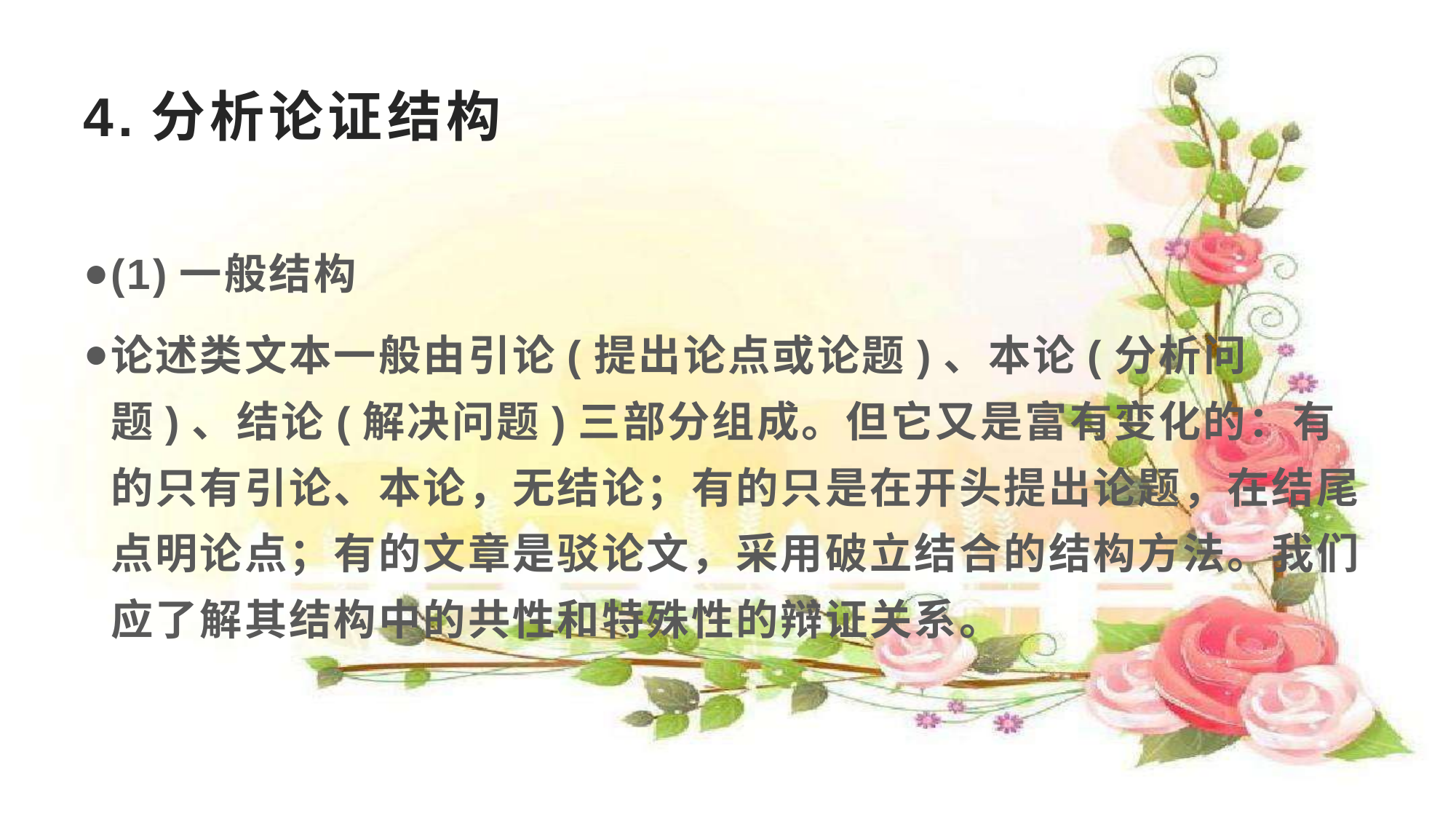

# 4.分析论证结构

(1)一般结构
论述类文本一般由引论(提出论点或论题)、本论(分析问题)、结论(解决问题)三部分组成。但它又是富有变化的：有的只有引论、本论，无结论；有的只是在开头提出论题，在结尾点明论点；有的文章是驳论文，采用破立结合的结构方法。我们应了解其结构中的共性和特殊性的辩证关系。